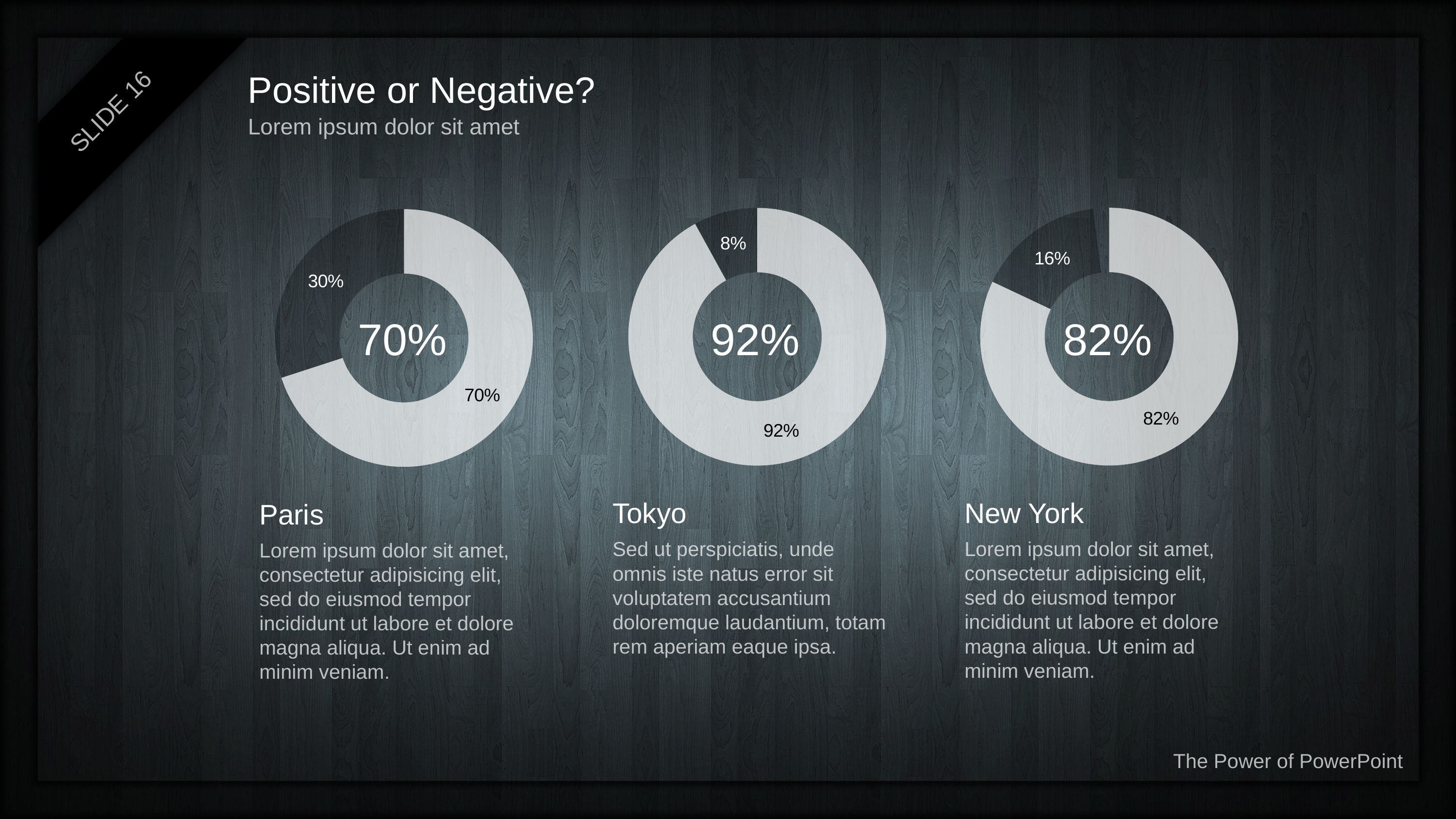

# Positive or Negative?
SLIDE 16
Lorem ipsum dolor sit amet

### Chart

| Category | 列1 |
|---|---|
| YES | 0.82 |
| NO | 0.16 |
| OTHER | 0.02 |

### Chart

| Category | 列1 |
|---|---|
| YES | 0.92 |
| NO | 0.08 |

### Chart

| Category | 列1 |
|---|---|
| YES | 0.7 |
| NO | 0.3 |
70%
92%
82%
New York
Tokyo
Paris
Lorem ipsum dolor sit amet, consectetur adipisicing elit, sed do eiusmod tempor incididunt ut labore et dolore magna aliqua. Ut enim ad minim veniam.
Sed ut perspiciatis, unde omnis iste natus error sit voluptatem accusantium doloremque laudantium, totam rem aperiam eaque ipsa.
Lorem ipsum dolor sit amet, consectetur adipisicing elit, sed do eiusmod tempor incididunt ut labore et dolore magna aliqua. Ut enim ad minim veniam.